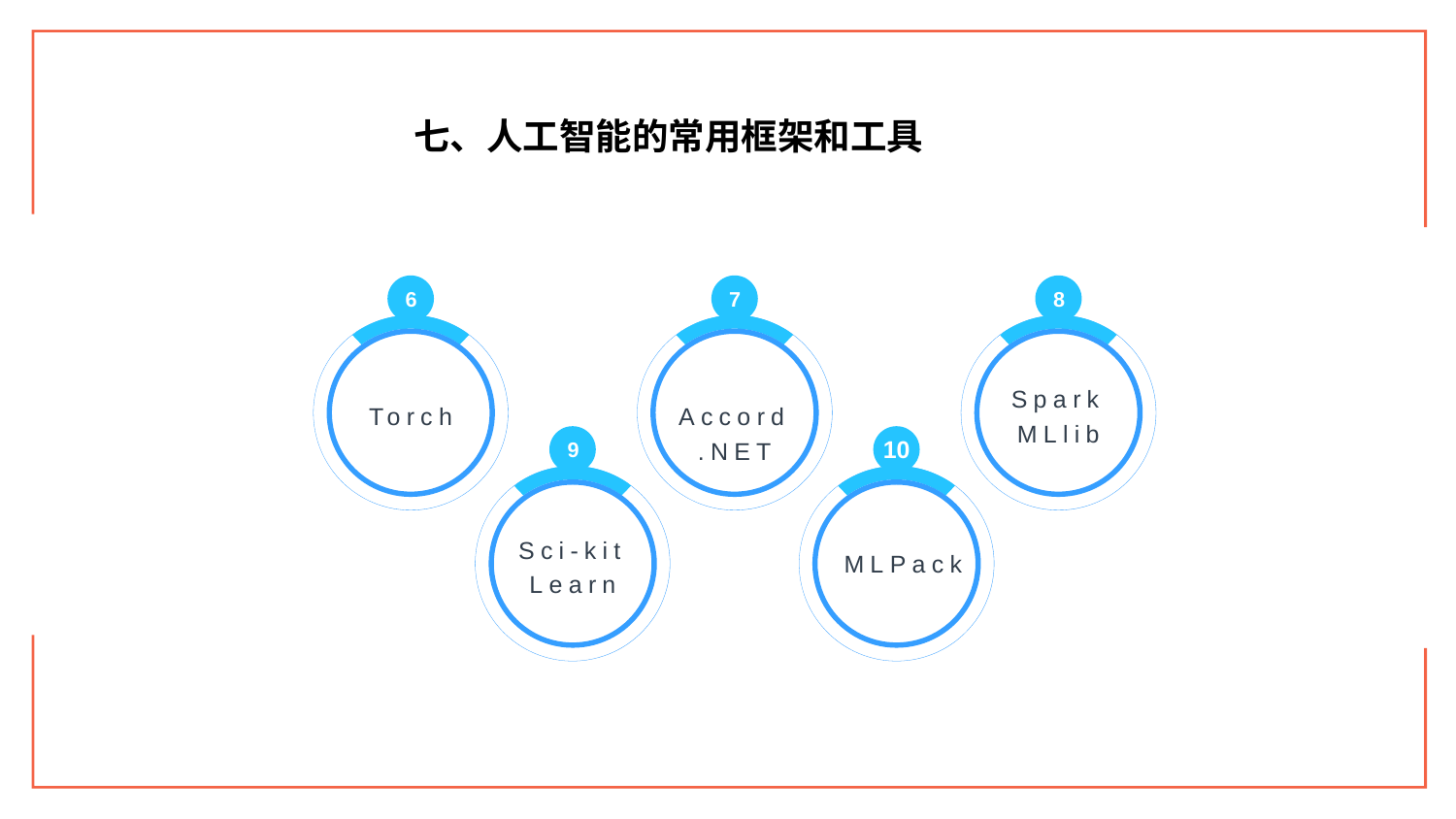

七、人工智能的常用框架和工具

6

Torch

7

 Accord.NET

8

Spark MLlib

10

MLPack

9

Sci-kit Learn